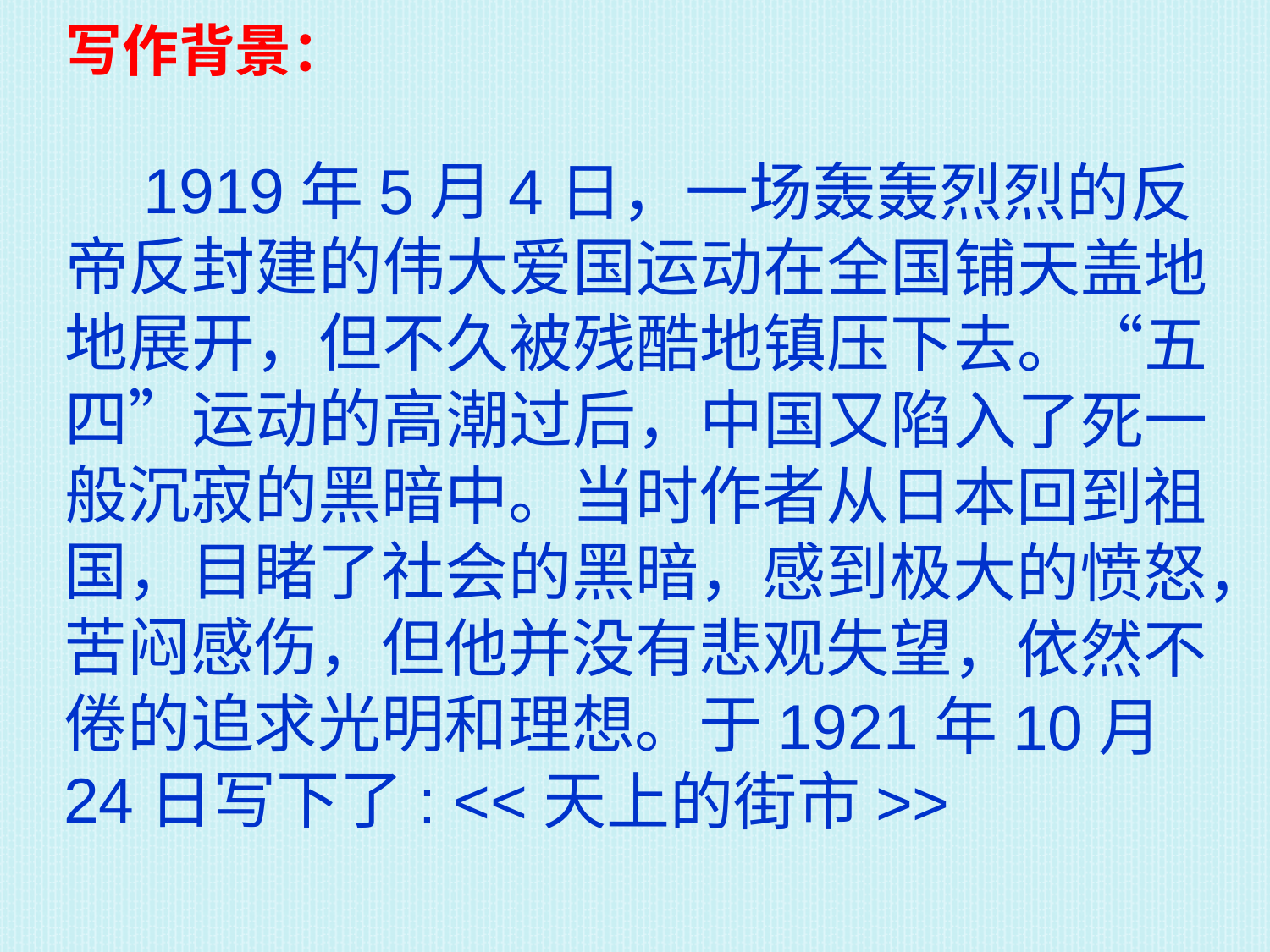

写作背景：

     1919年5月4日，一场轰轰烈烈的反帝反封建的伟大爱国运动在全国铺天盖地地展开，但不久被残酷地镇压下去。“五四”运动的高潮过后，中国又陷入了死一般沉寂的黑暗中。当时作者从日本回到祖国，目睹了社会的黑暗，感到极大的愤怒，苦闷感伤，但他并没有悲观失望，依然不倦的追求光明和理想。于1921年10月24日写下了: <<天上的街市>>